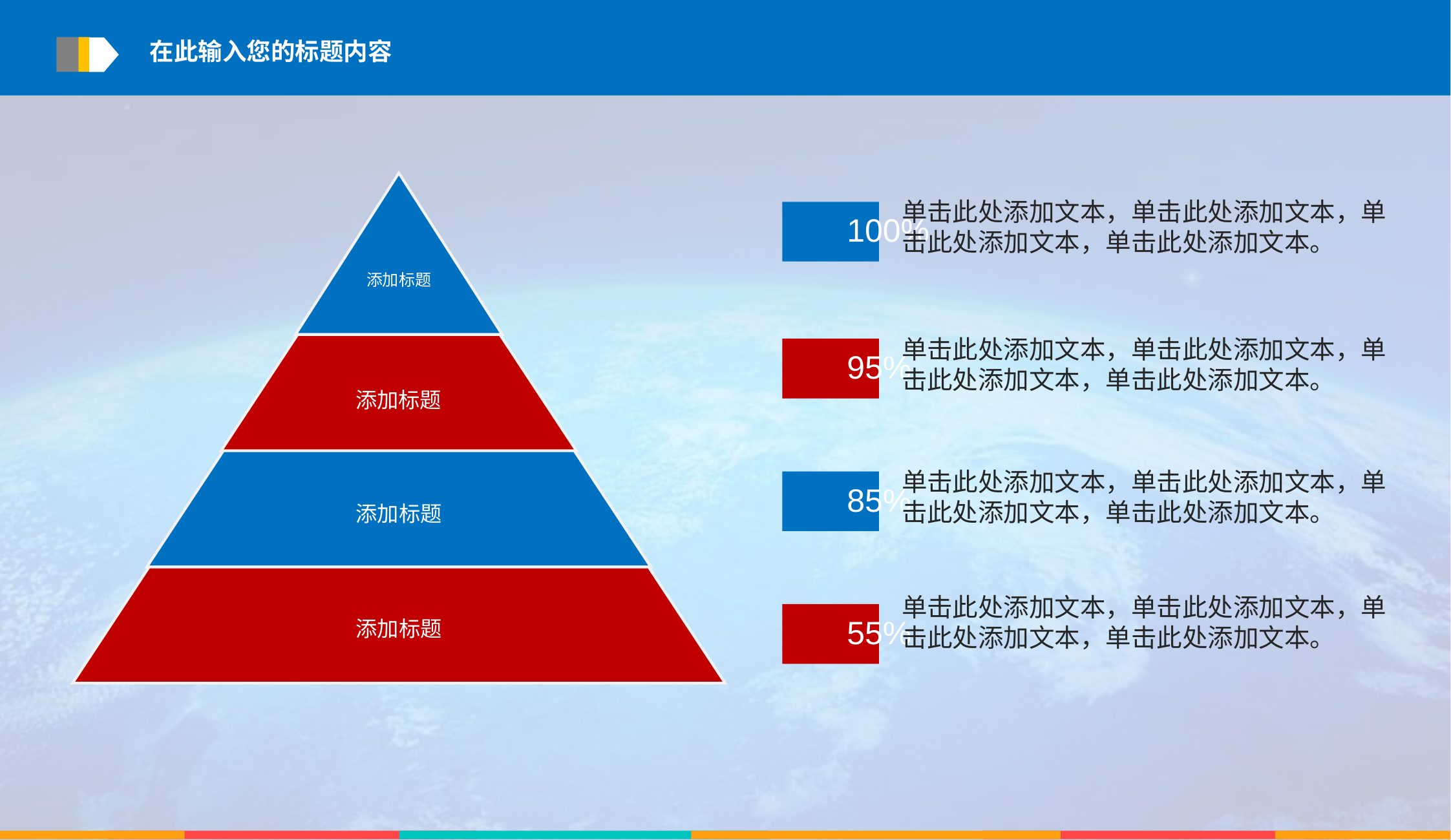

在此输入您的标题内容

添加标题
添加标题
添加标题
添加标题
单击此处添加文本，单击此处添加文本，单击此处添加文本，单击此处添加文本。
100%
单击此处添加文本，单击此处添加文本，单击此处添加文本，单击此处添加文本。
95%
单击此处添加文本，单击此处添加文本，单击此处添加文本，单击此处添加文本。
85%
单击此处添加文本，单击此处添加文本，单击此处添加文本，单击此处添加文本。
55%